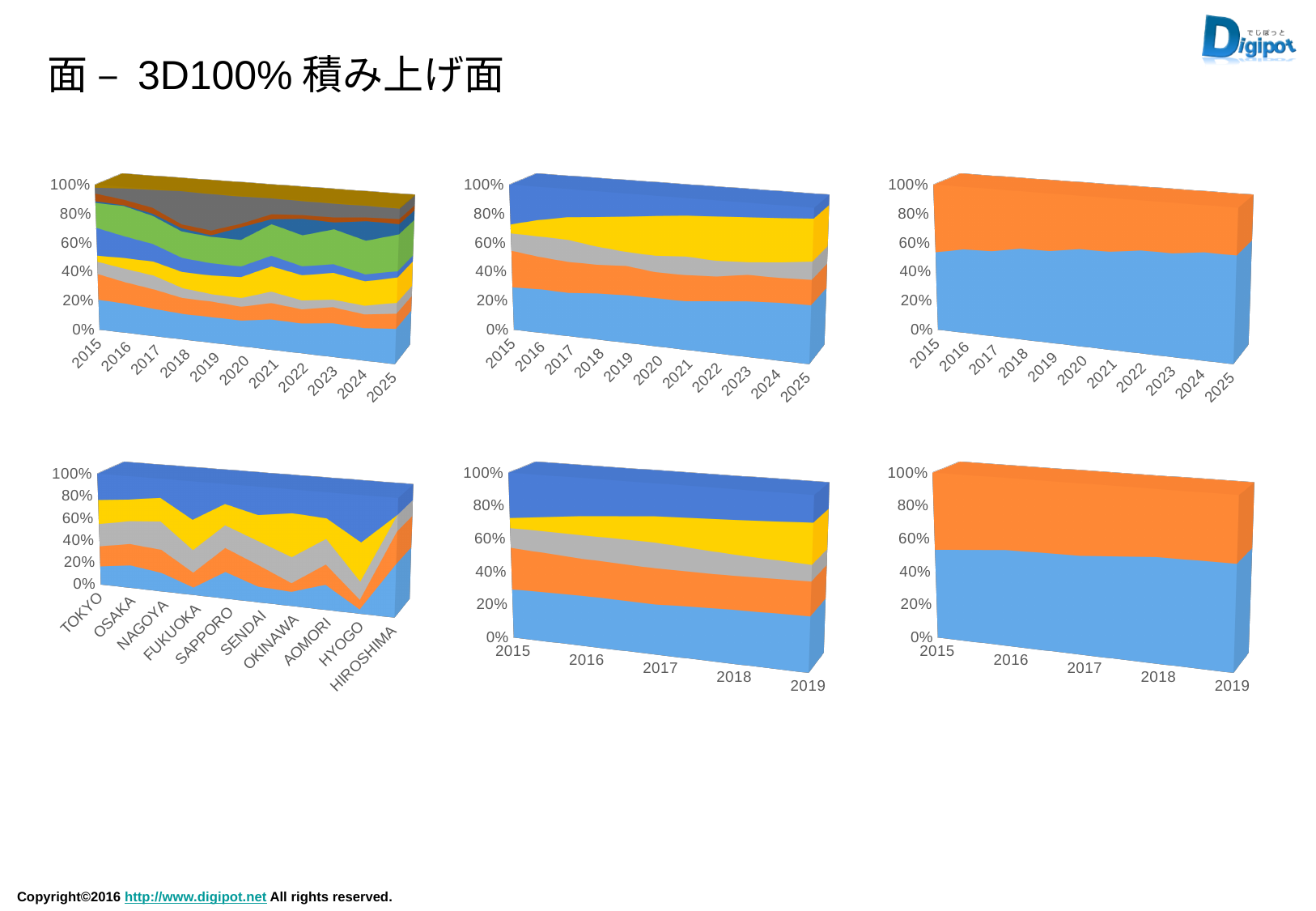

面 – 3D100%積み上げ面

[unsupported chart]

[unsupported chart]

[unsupported chart]

[unsupported chart]

[unsupported chart]

[unsupported chart]